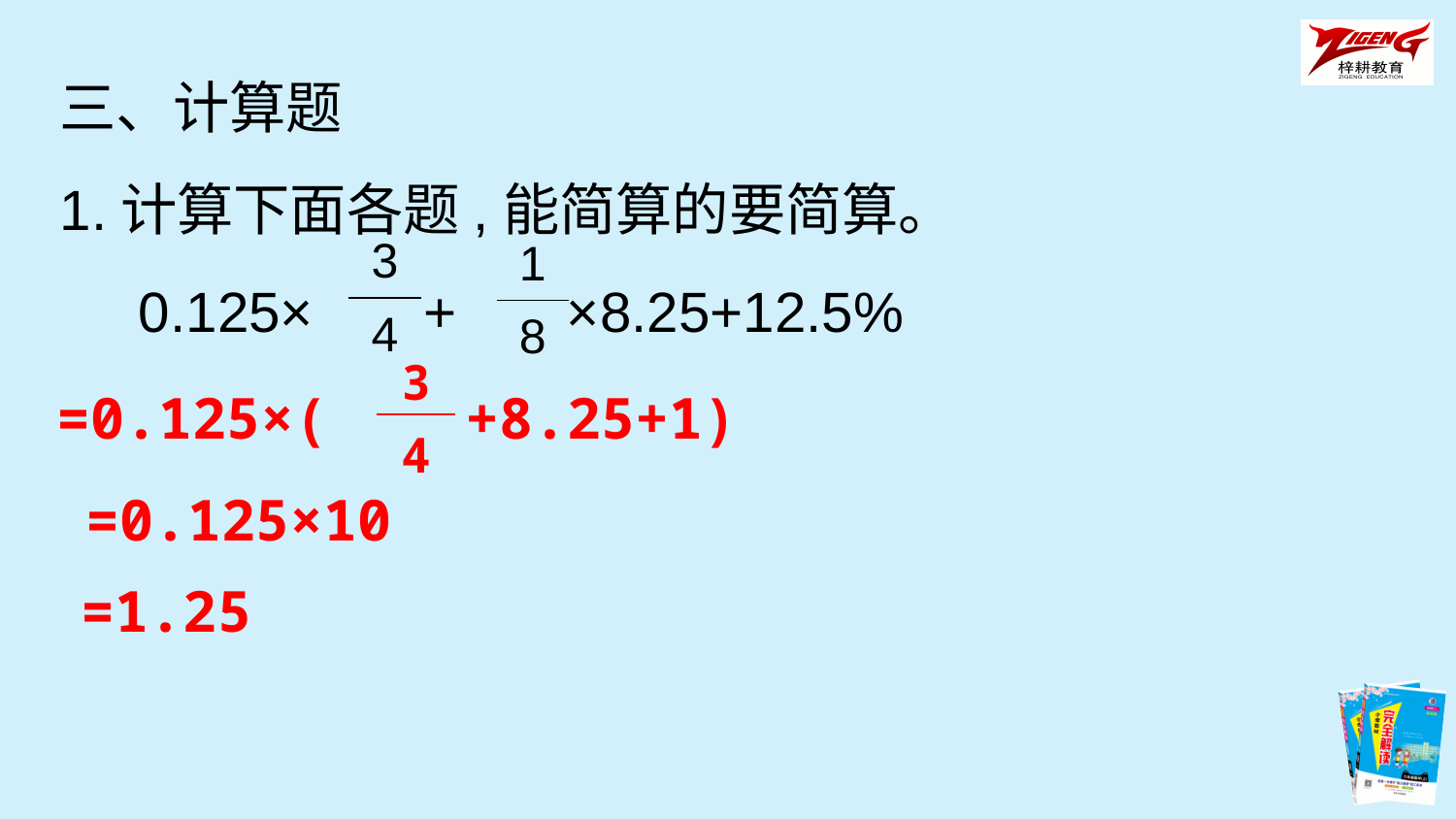

三、计算题
1.计算下面各题,能简算的要简算。
     0.125×       +       ×8.25+12.5%
| 3 |
| --- |
| 4 |
| 1 |
| --- |
| 8 |
| 3 |
| --- |
| 4 |
=0.125×(    +8.25+1)
=0.125×10
=1.25